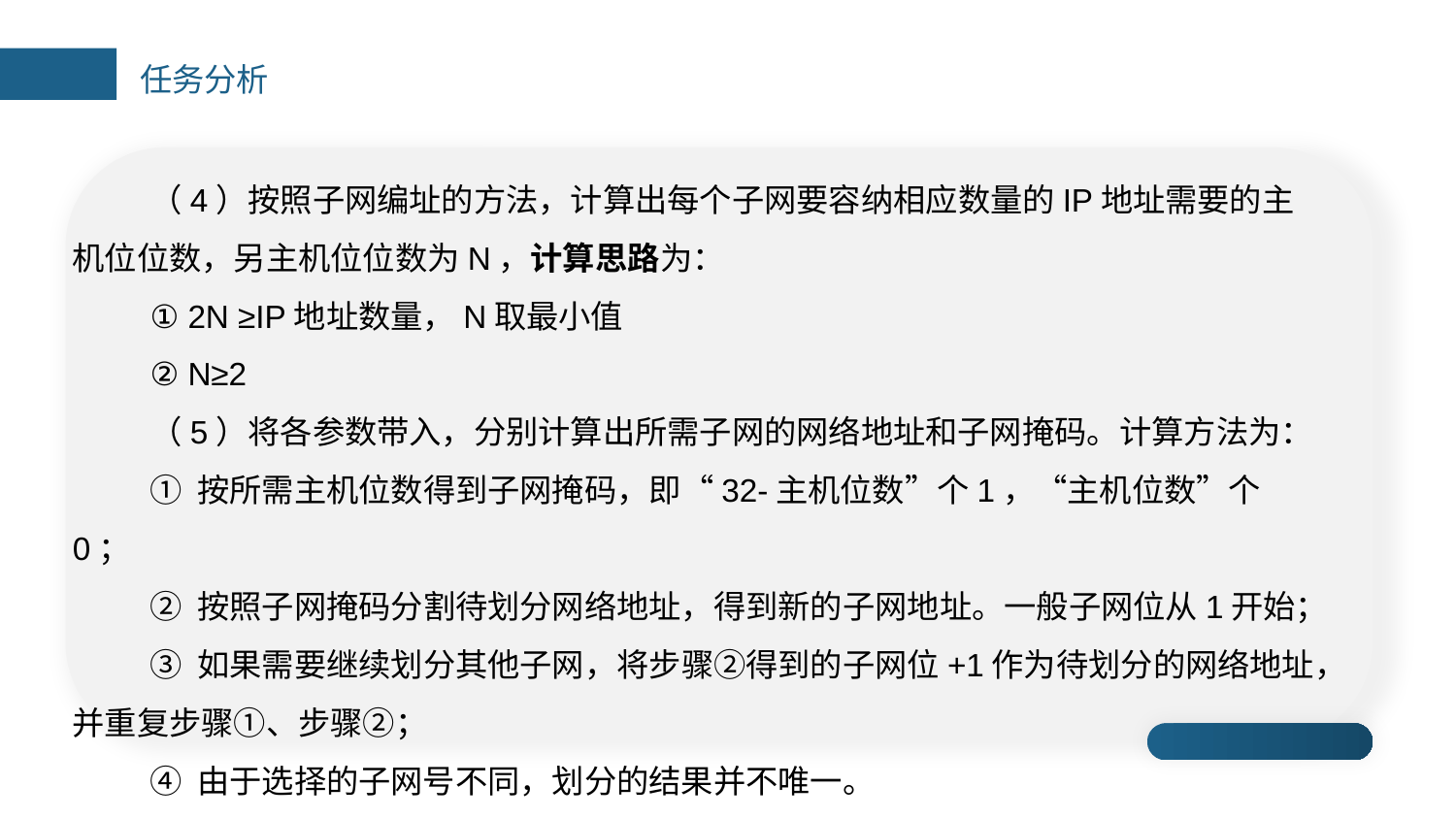

任务分析

（4）按照子网编址的方法，计算出每个子网要容纳相应数量的IP地址需要的主机位位数，另主机位位数为N，计算思路为：
① 2N ≥IP地址数量，N取最小值
② N≥2
（5）将各参数带入，分别计算出所需子网的网络地址和子网掩码。计算方法为：
① 按所需主机位数得到子网掩码，即“32-主机位数”个1，“主机位数”个0；
② 按照子网掩码分割待划分网络地址，得到新的子网地址。一般子网位从1开始；
③ 如果需要继续划分其他子网，将步骤②得到的子网位+1作为待划分的网络地址，并重复步骤①、步骤②；
④ 由于选择的子网号不同，划分的结果并不唯一。